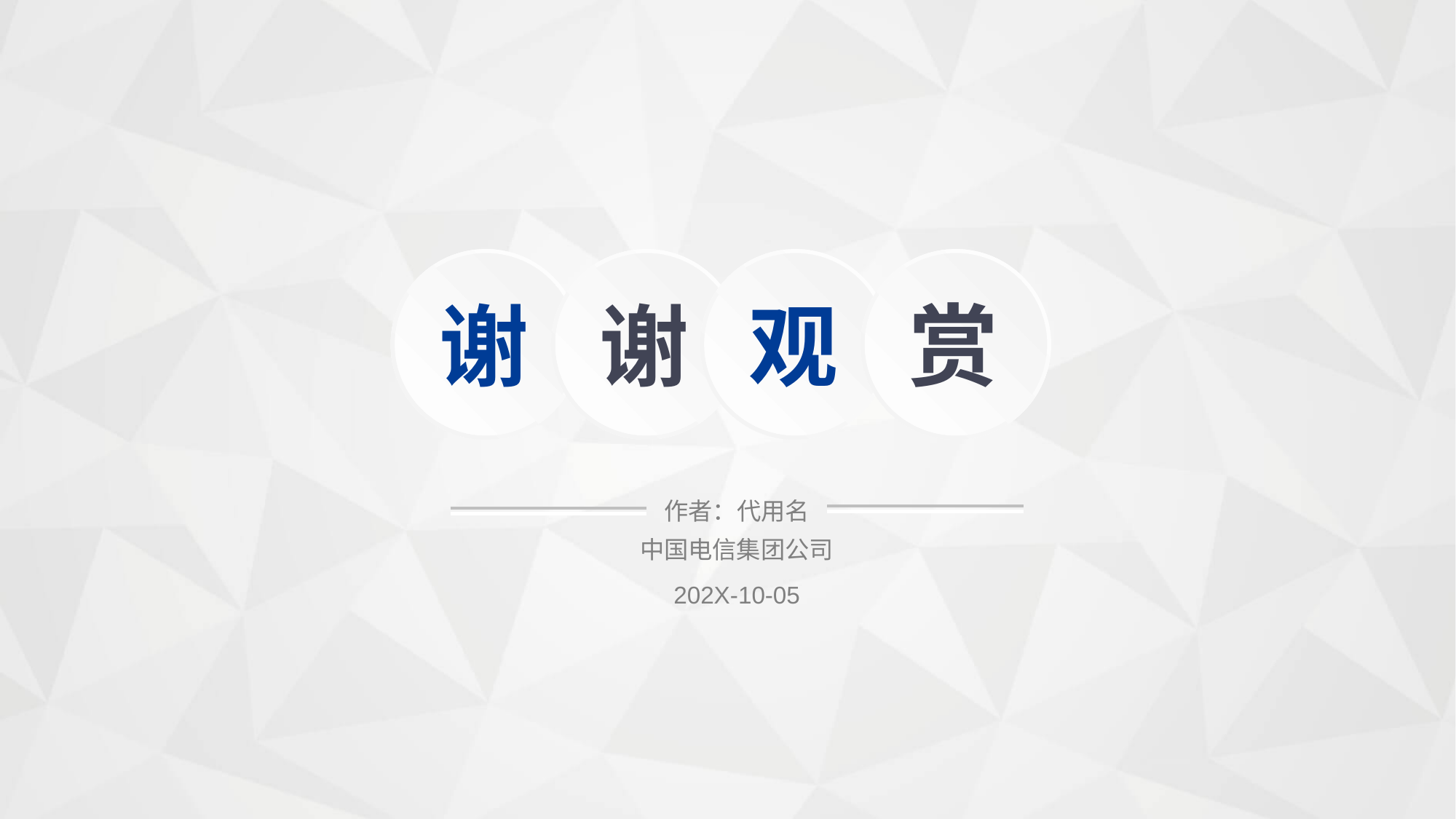

谢
谢
观
赏
作者：代用名
中国电信集团公司
202X-10-05